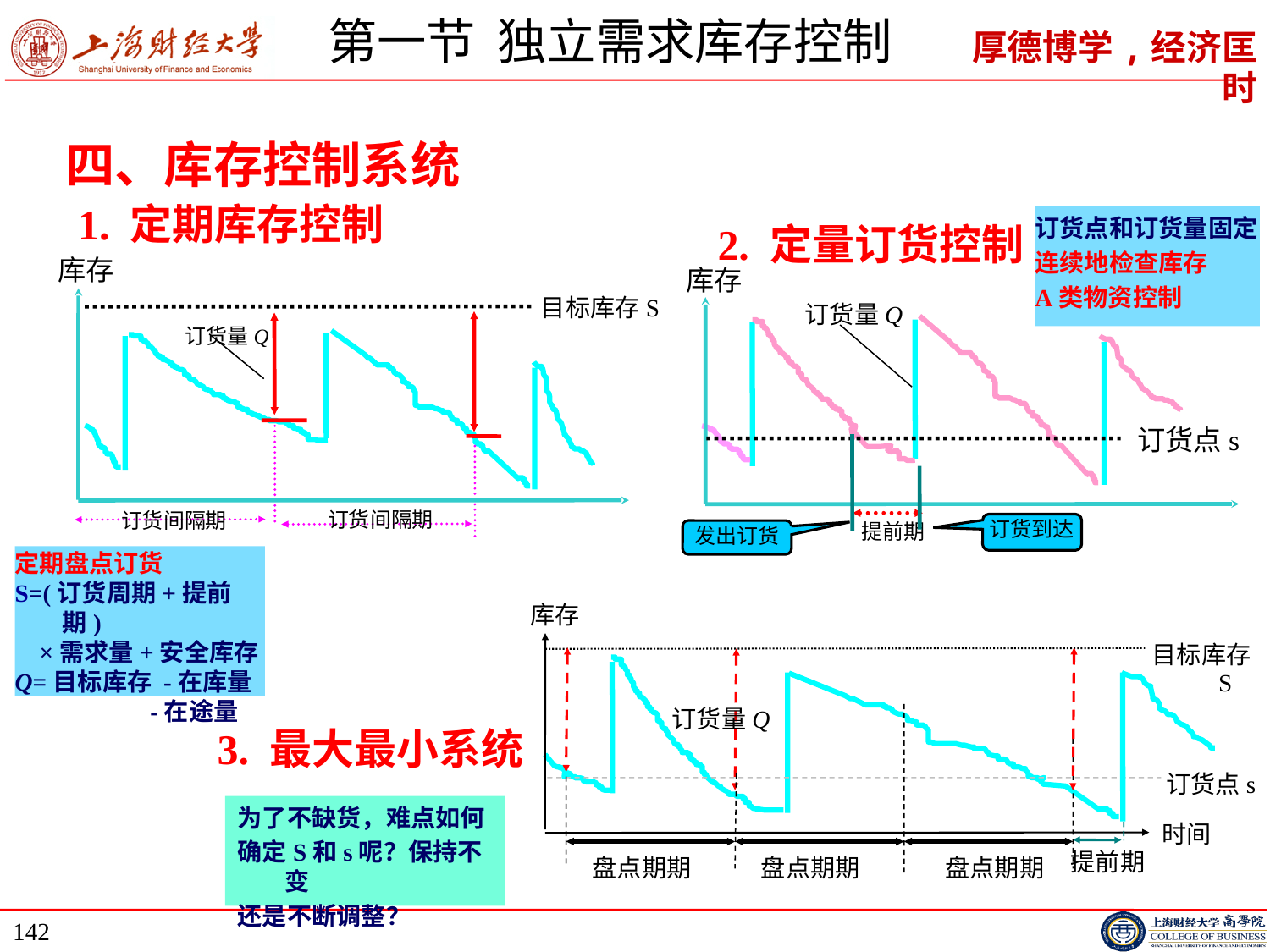

# 第一节  独立需求库存控制
四、库存控制系统
 1. 定期库存控制
订货点和订货量固定
连续地检查库存
A类物资控制
2. 定量订货控制
库存

库存

目标库存S

订货量Q

订货量Q

订货点s

订货间隔期
订货间隔期

订货到达
提前期

发出订货

定期盘点订货
S=(订货周期+提前期)
    ×需求量+安全库存
Q=目标库存 -在库量
                      -在途量

库存

目标库存S

订货量Q

订货点s

时间

提前期
盘点期期
盘点期期
盘点期期
3. 最大最小系统
为了不缺货，难点如何
确定S和s呢？保持不变
还是不断调整？
142